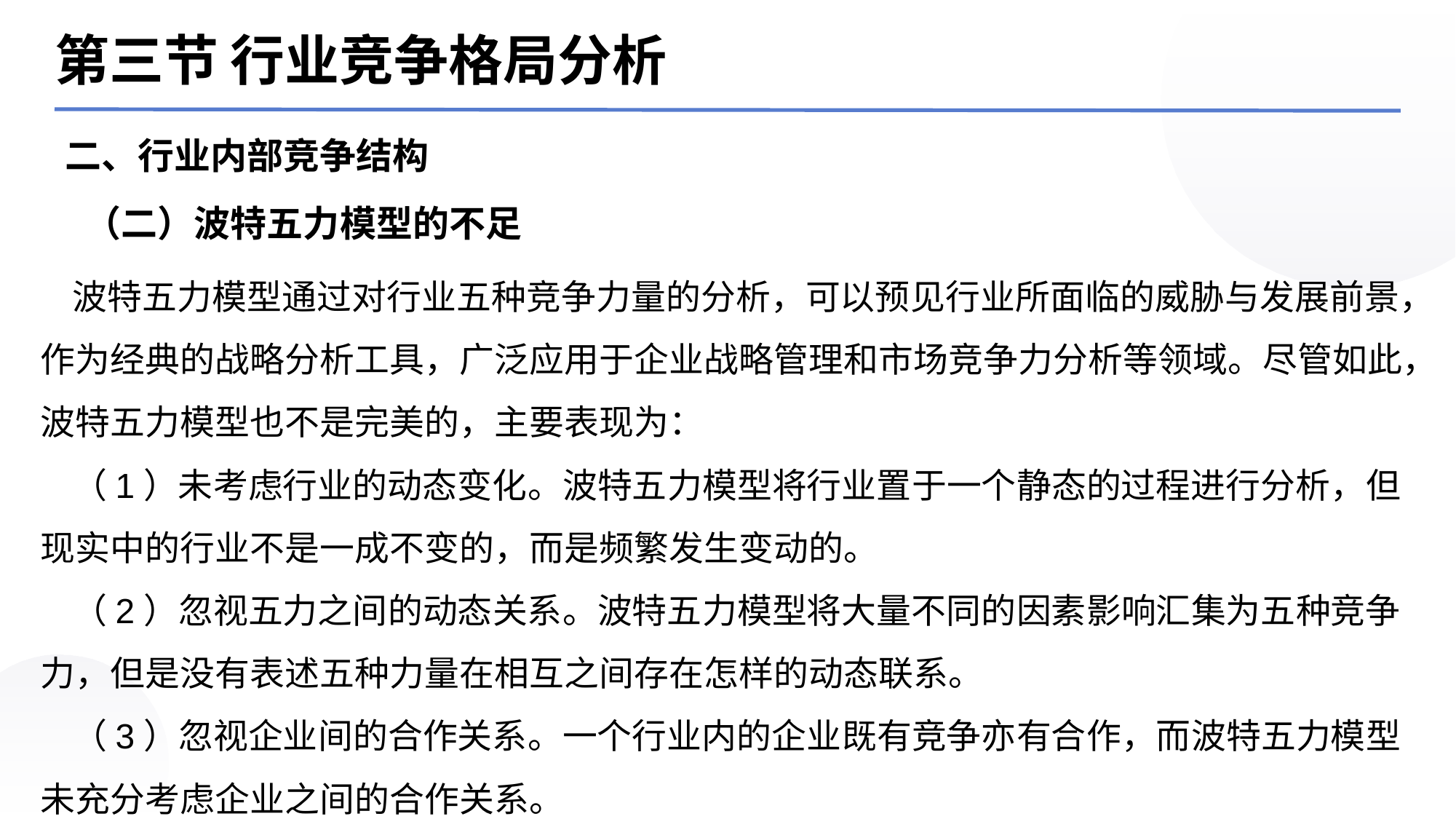

第三节 行业竞争格局分析
二、行业内部竞争结构
（二）波特五力模型的不足
波特五力模型通过对行业五种竞争力量的分析，可以预见行业所面临的威胁与发展前景，作为经典的战略分析工具，广泛应用于企业战略管理和市场竞争力分析等领域。尽管如此，波特五力模型也不是完美的，主要表现为：
（1）未考虑行业的动态变化。波特五力模型将行业置于一个静态的过程进行分析，但现实中的行业不是一成不变的，而是频繁发生变动的。
（2）忽视五力之间的动态关系。波特五力模型将大量不同的因素影响汇集为五种竞争力，但是没有表述五种力量在相互之间存在怎样的动态联系。
（3）忽视企业间的合作关系。一个行业内的企业既有竞争亦有合作，而波特五力模型未充分考虑企业之间的合作关系。